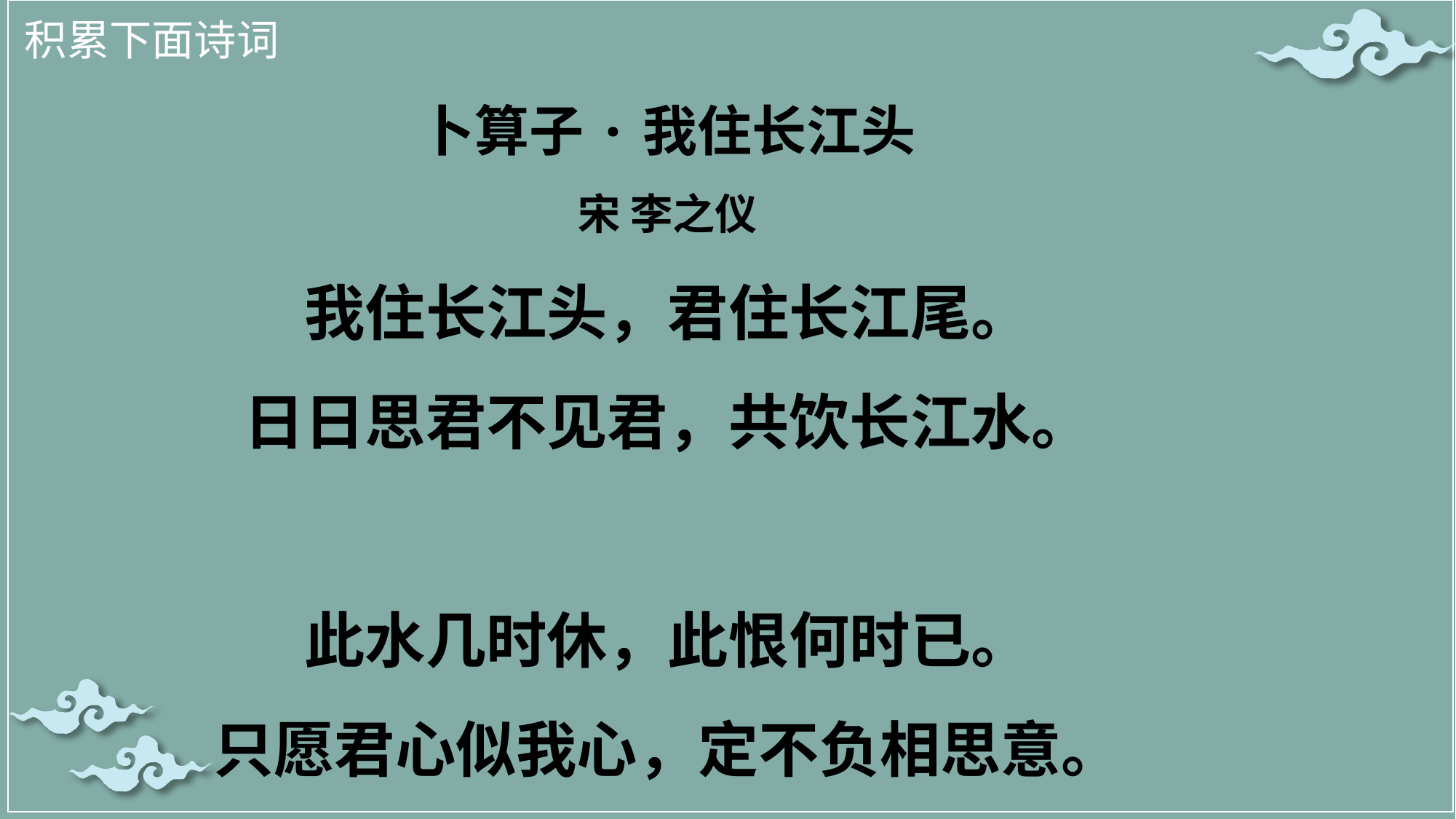

积累下面诗词
卜算子·我住长江头
宋 李之仪
我住长江头，君住长江尾。
日日思君不见君，共饮长江水。

此水几时休，此恨何时已。
只愿君心似我心，定不负相思意。